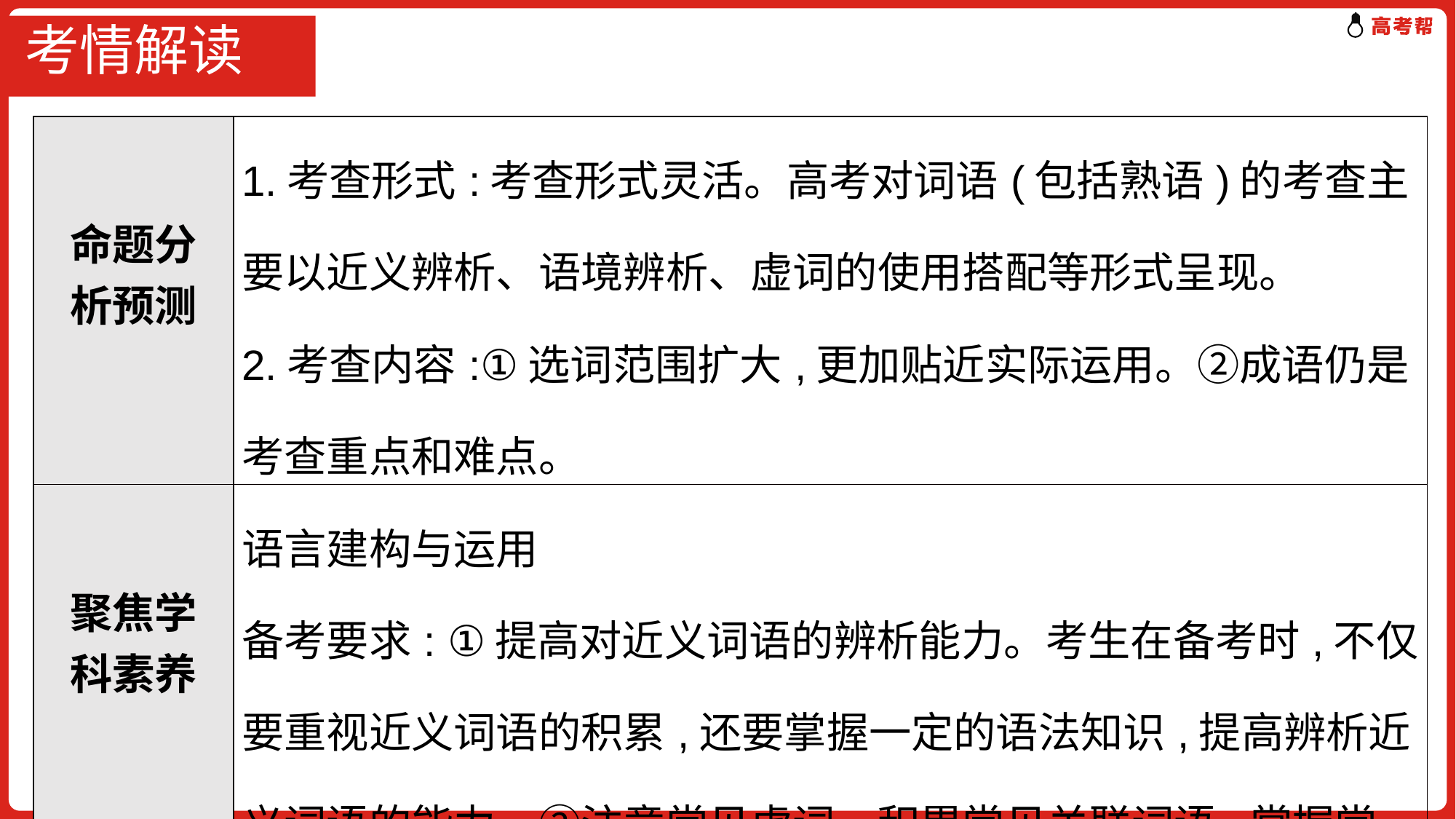

# 考情解读
| 命题分 析预测 | 1.考查形式:考查形式灵活。高考对词语(包括熟语)的考查主要以近义辨析、语境辨析、虚词的使用搭配等形式呈现。 2.考查内容:①选词范围扩大,更加贴近实际运用。②成语仍是考查重点和难点。 |
| --- | --- |
| 聚焦学 科素养 | 语言建构与运用 备考要求: ①提高对近义词语的辨析能力。考生在备考时,不仅要重视近义词语的积累,还要掌握一定的语法知识,提高辨析近义词语的能力。②注意常见虚词。积累常见关联词语,掌握常见虚词的用法和搭配也是考生在备考时需要注意的。 |